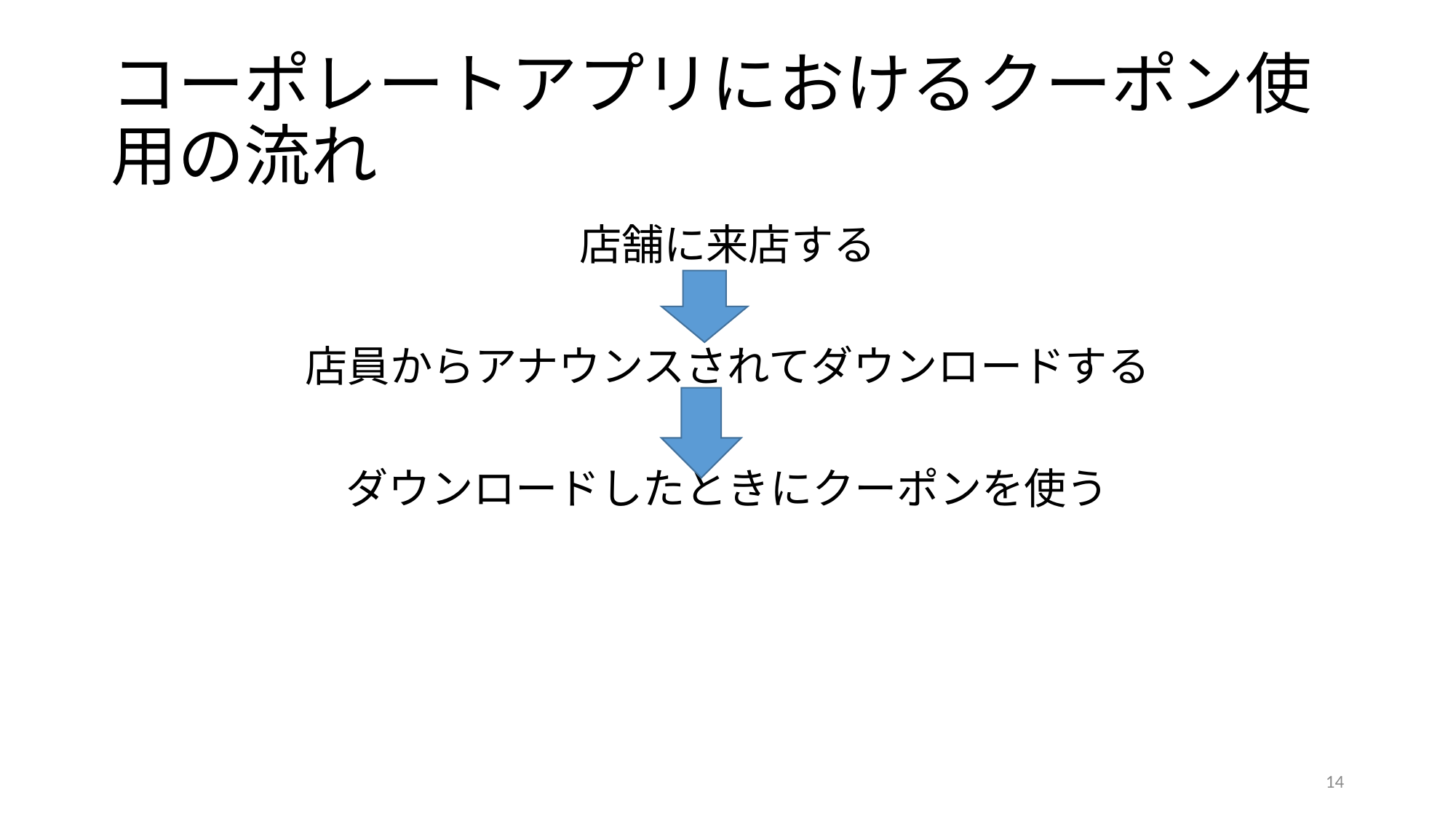

# コーポレートアプリにおけるクーポン使用の流れ
店舗に来店する

店員からアナウンスされてダウンロードする

ダウンロードしたときにクーポンを使う

14